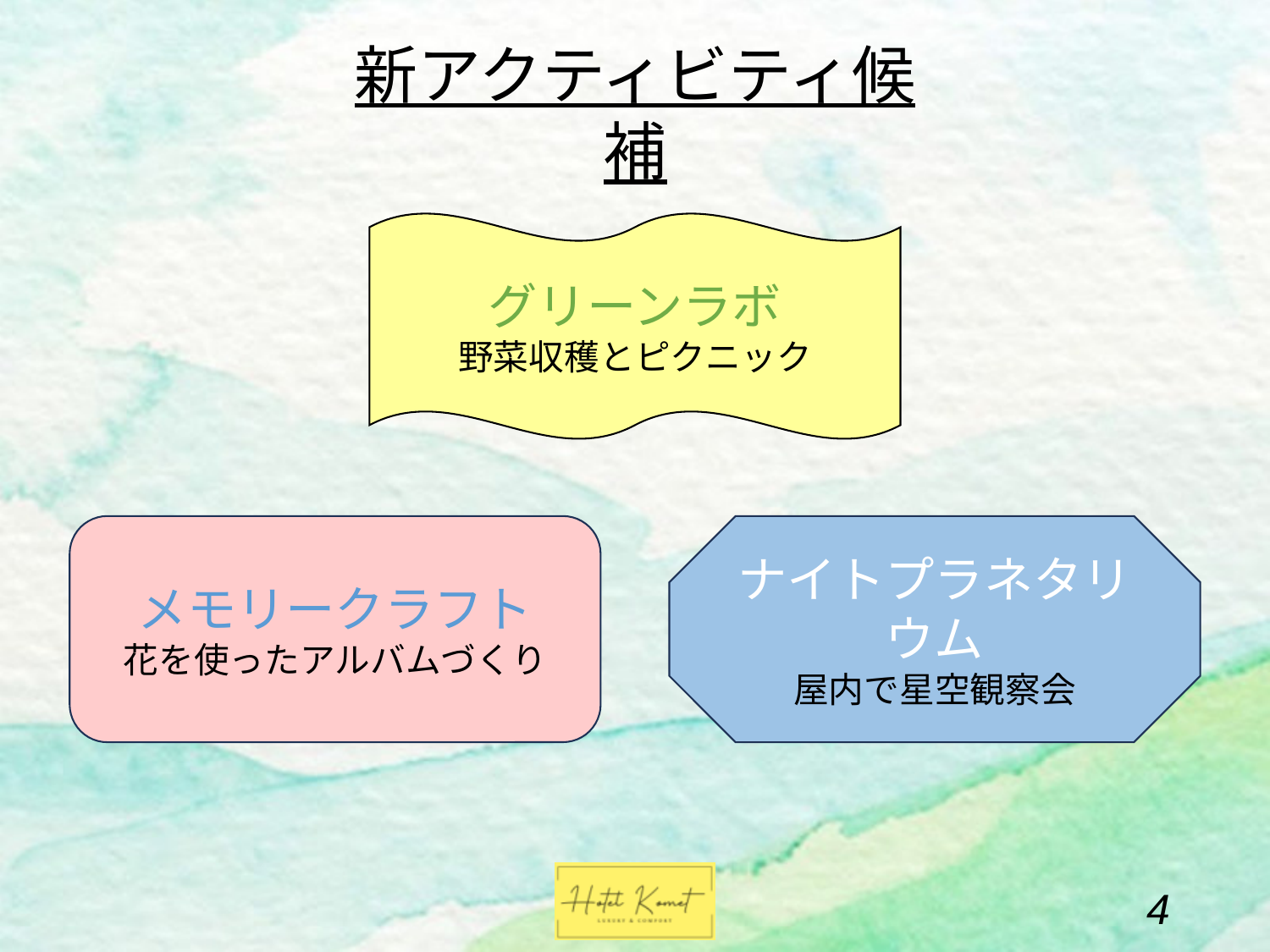

新アクティビティ候補
グリーンラボ
野菜収穫とピクニック
メモリークラフト
花を使ったアルバムづくり
ナイトプラネタリウム
屋内で星空観察会
4